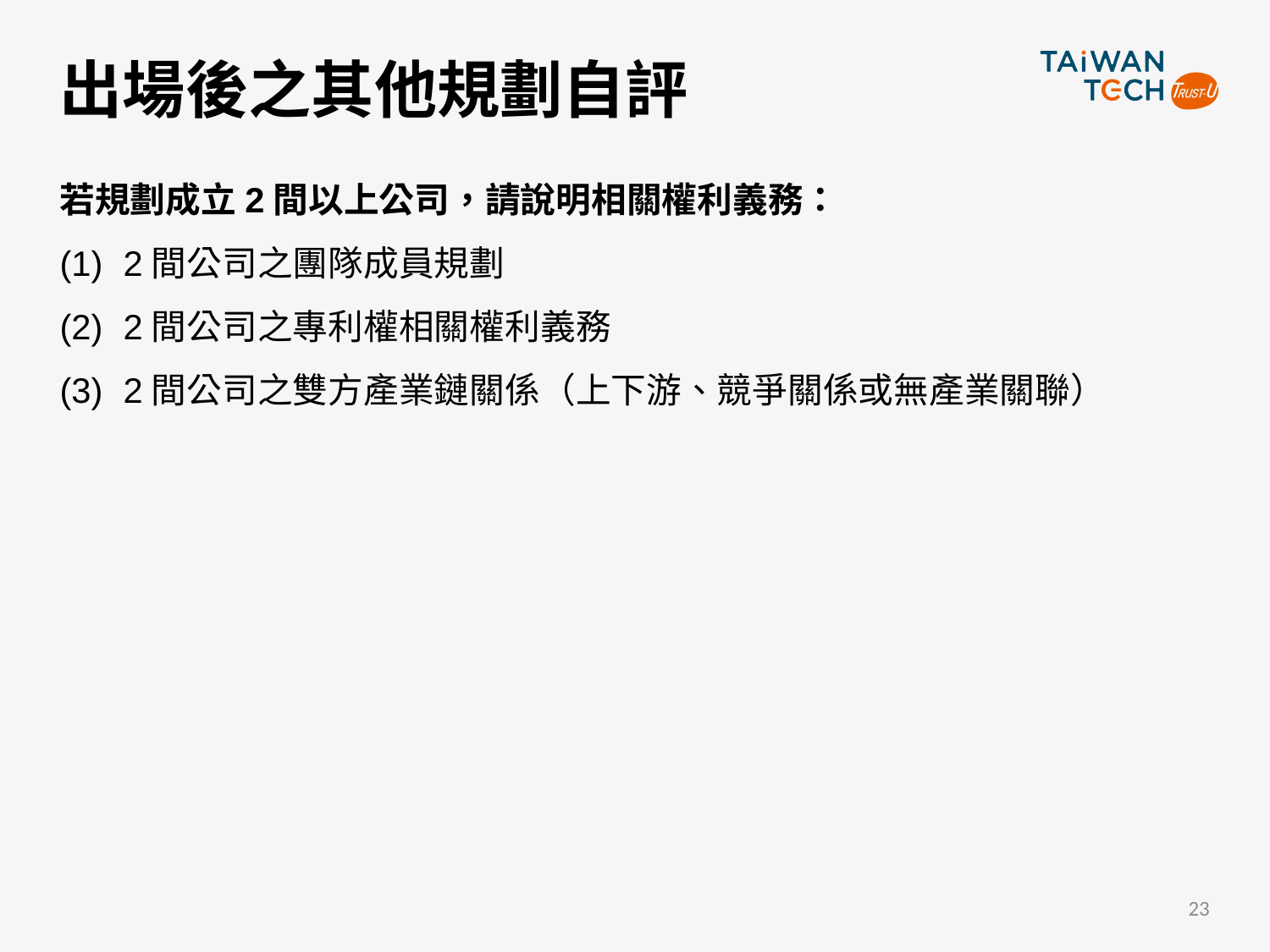

# 出場後之其他規劃自評
若規劃成立2間以上公司，請說明相關權利義務：
2間公司之團隊成員規劃
2間公司之專利權相關權利義務
2間公司之雙方產業鏈關係（上下游、競爭關係或無產業關聯）
23